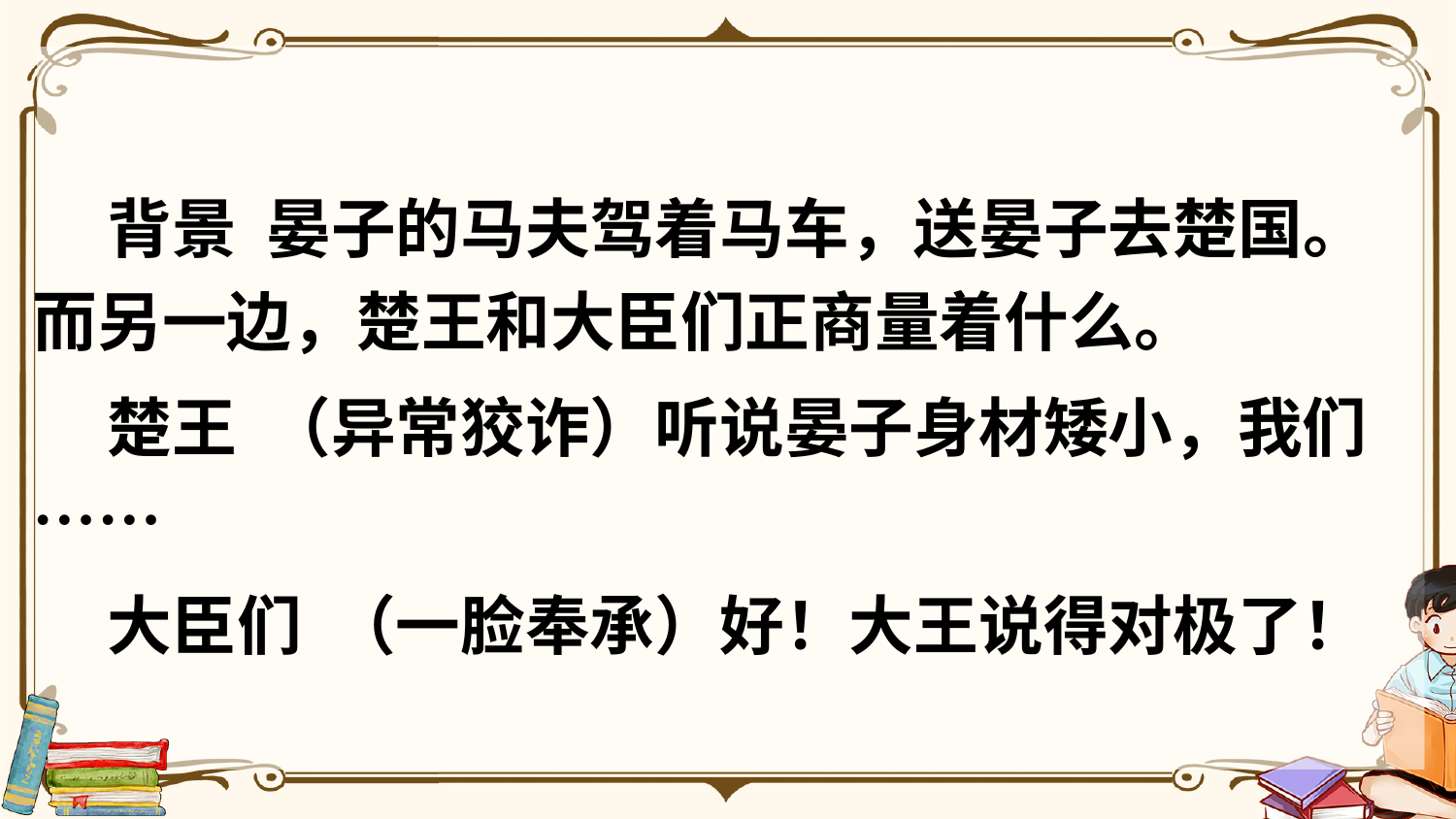

背景  晏子的马夫驾着马车，送晏子去楚国。而另一边，楚王和大臣们正商量着什么。
    楚王  （异常狡诈）听说晏子身材矮小，我们……
    大臣们  （一脸奉承）好！大王说得对极了！